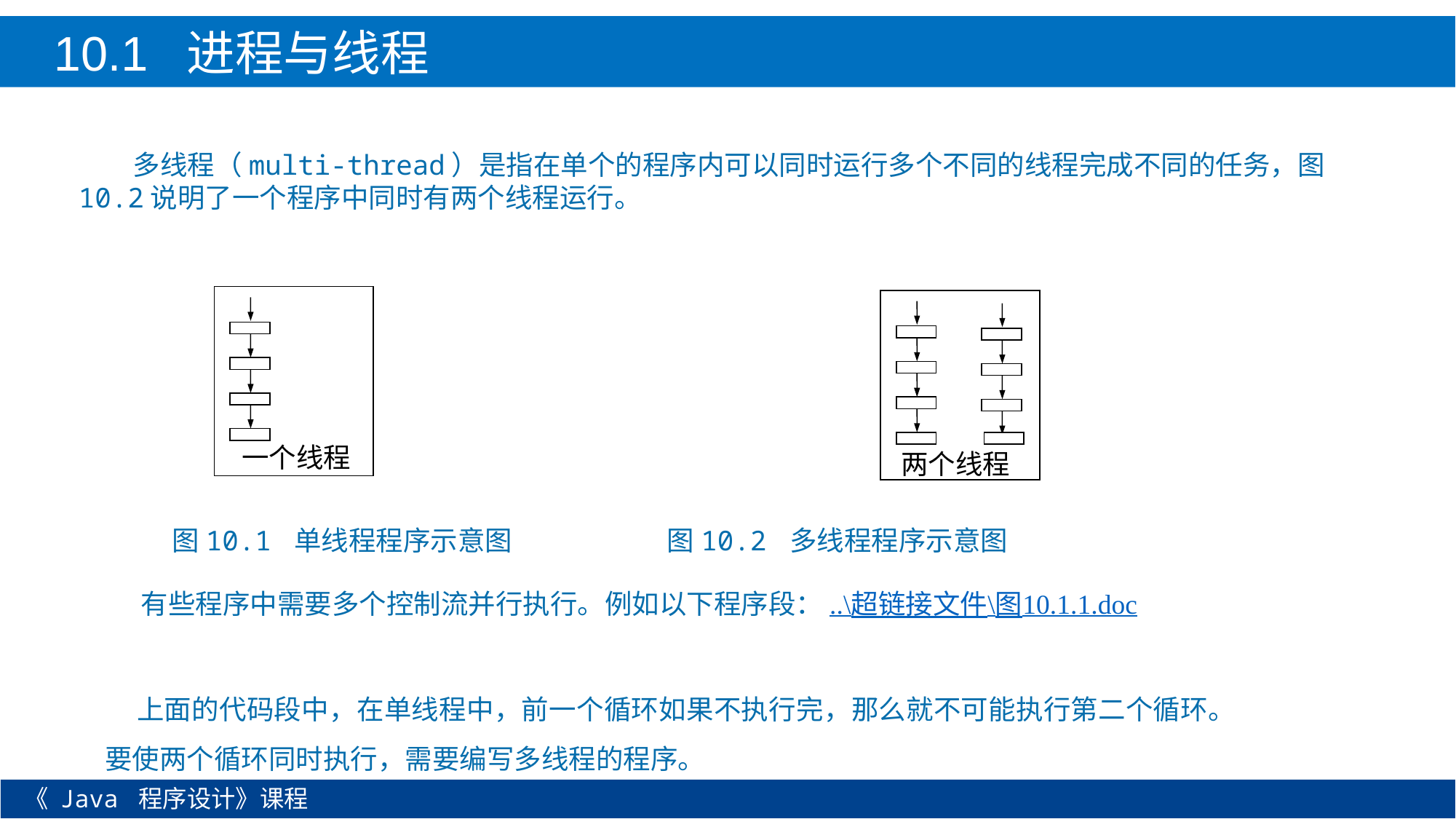

10.1  进程与线程
多线程（multi-thread）是指在单个的程序内可以同时运行多个不同的线程完成不同的任务，图10.2说明了一个程序中同时有两个线程运行。

一个线程
两个线程
图10.1 单线程程序示意图                         图10.2 多线程程序示意图
有些程序中需要多个控制流并行执行。例如以下程序段：..\超链接文件\图10.1.1.doc
上面的代码段中，在单线程中，前一个循环如果不执行完，那么就不可能执行第二个循环。要使两个循环同时执行，需要编写多线程的程序。
《 Java 程序设计》课程